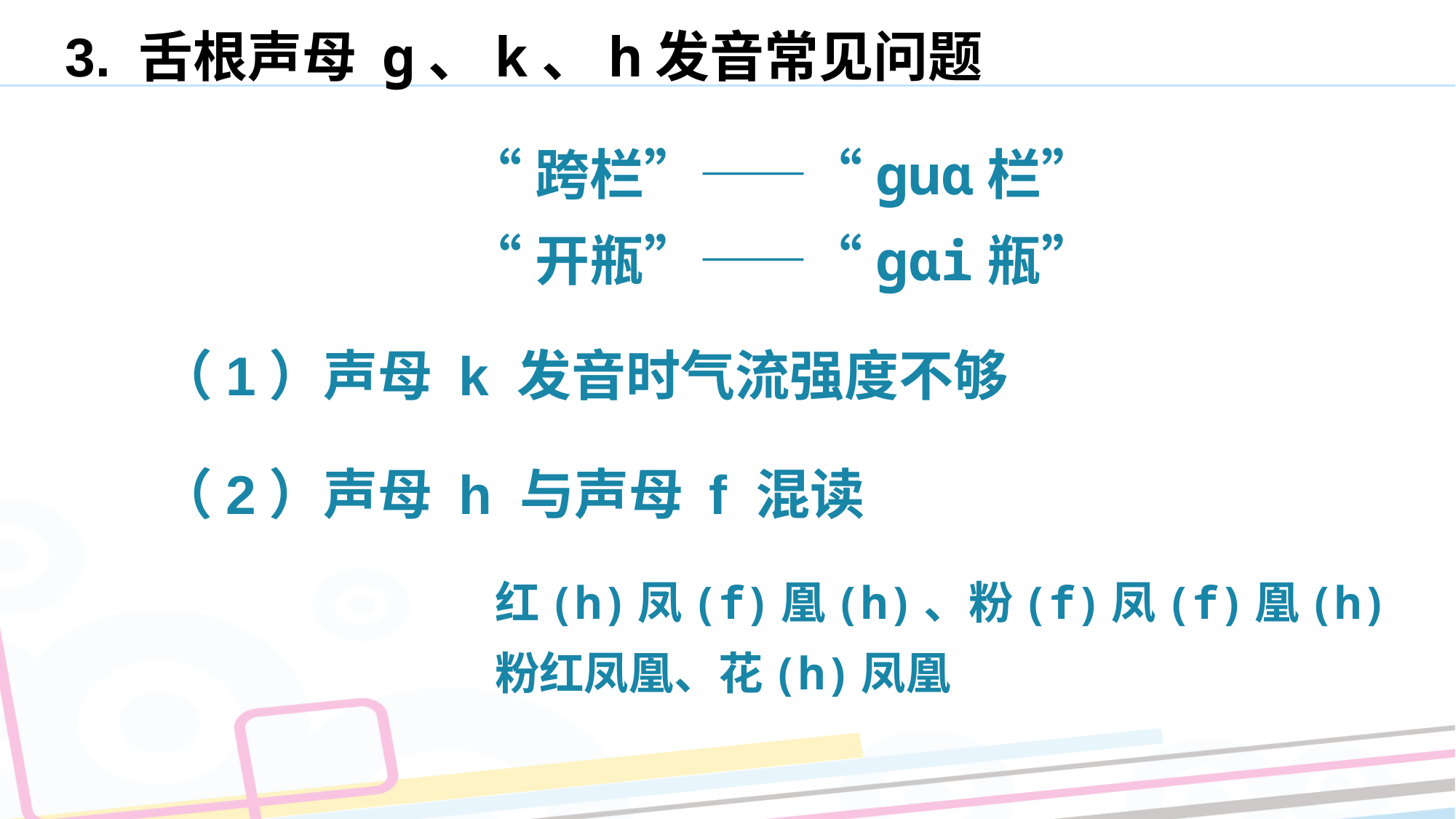

# 3. 舌根声母 ɡ、k、h发音常见问题
“跨栏”——“ɡuɑ栏”
“开瓶”——“ɡɑi瓶”
    （1）声母 k 发音时气流强度不够
    （2）声母 h 与声母 f 混读
红(h)凤(f)凰(h)、粉(f)凤(f)凰(h)
粉红凤凰、花(h)凤凰